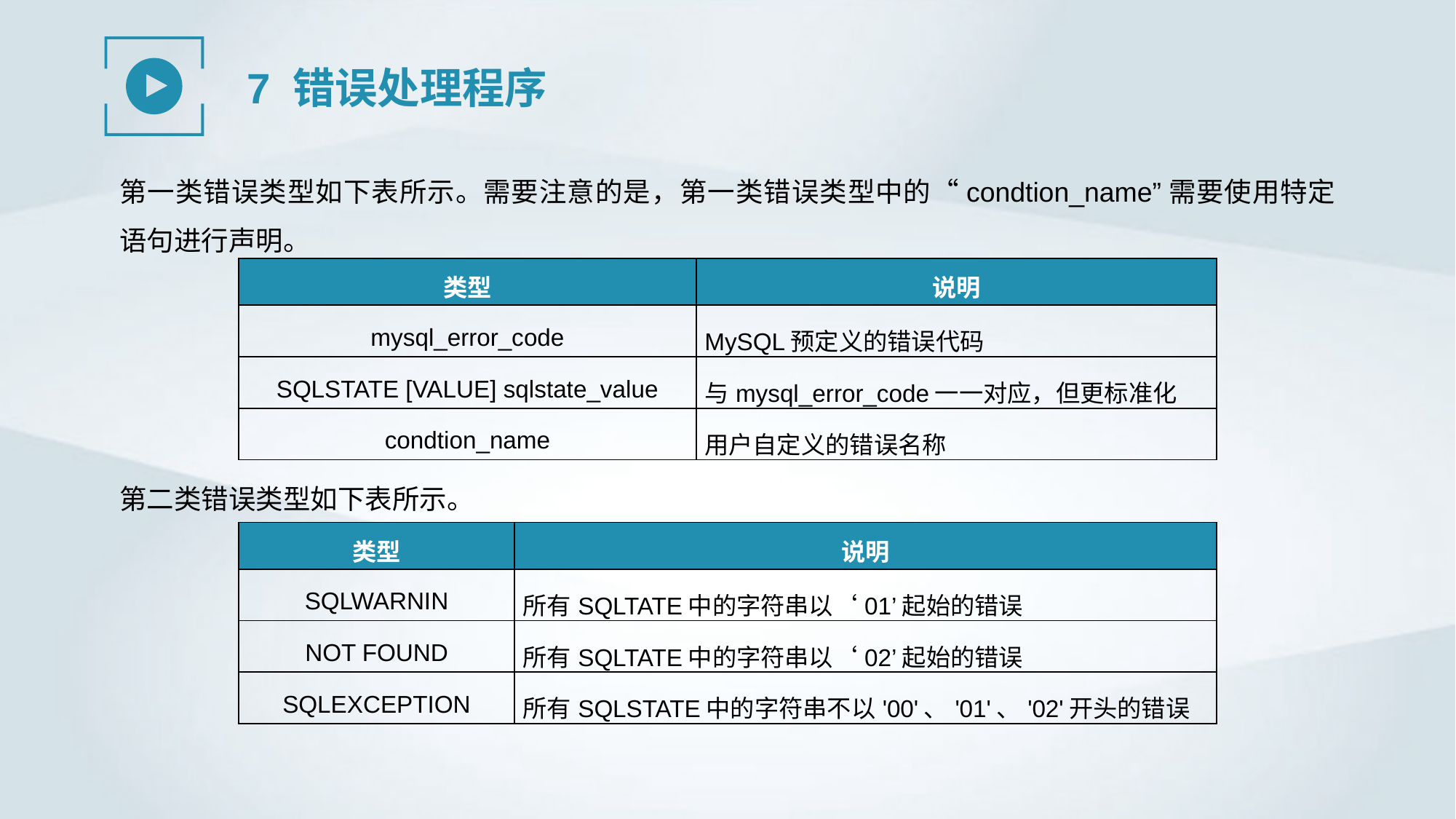

7 错误处理程序
第一类错误类型如下表所示。需要注意的是，第一类错误类型中的“condtion_name”需要使用特定语句进行声明。
| 类型 | 说明 |
| --- | --- |
| mysql\_error\_code | MySQL预定义的错误代码 |
| SQLSTATE [VALUE] sqlstate\_value | 与mysql\_error\_code一一对应，但更标准化 |
| condtion\_name | 用户自定义的错误名称 |
第二类错误类型如下表所示。
| 类型 | 说明 |
| --- | --- |
| SQLWARNIN | 所有SQLTATE中的字符串以‘01’起始的错误 |
| NOT FOUND | 所有SQLTATE中的字符串以‘02’起始的错误 |
| SQLEXCEPTION | 所有SQLSTATE中的字符串不以'00'、'01'、'02'开头的错误 |